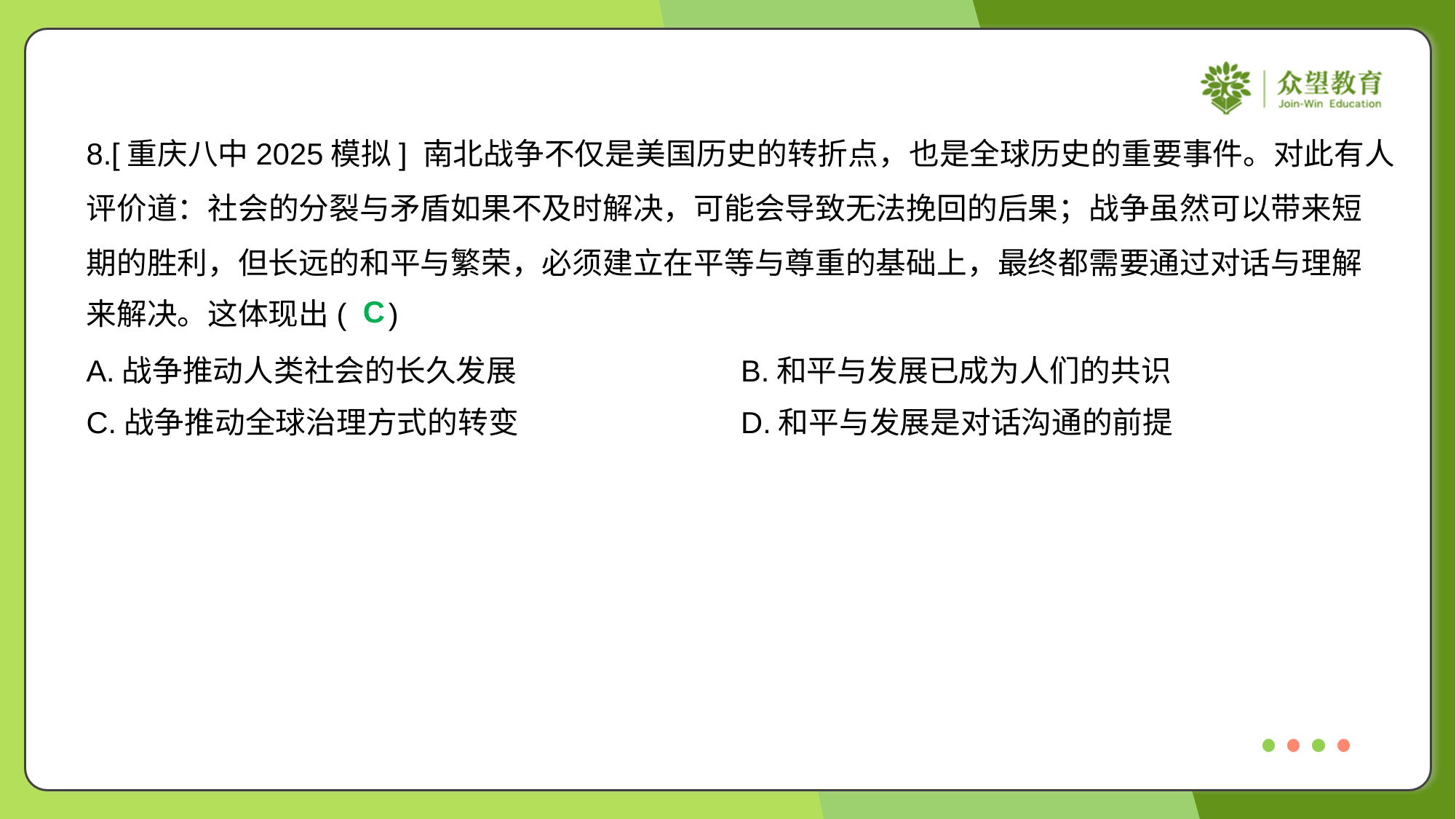

8.[重庆八中2025模拟] 南北战争不仅是美国历史的转折点，也是全球历史的重要事件。对此有人
评价道：社会的分裂与矛盾如果不及时解决，可能会导致无法挽回的后果；战争虽然可以带来短
期的胜利，但长远的和平与繁荣，必须建立在平等与尊重的基础上，最终都需要通过对话与理解
来解决。这体现出(     )
C
A.战争推动人类社会的长久发展	B.和平与发展已成为人们的共识
C.战争推动全球治理方式的转变	D.和平与发展是对话沟通的前提